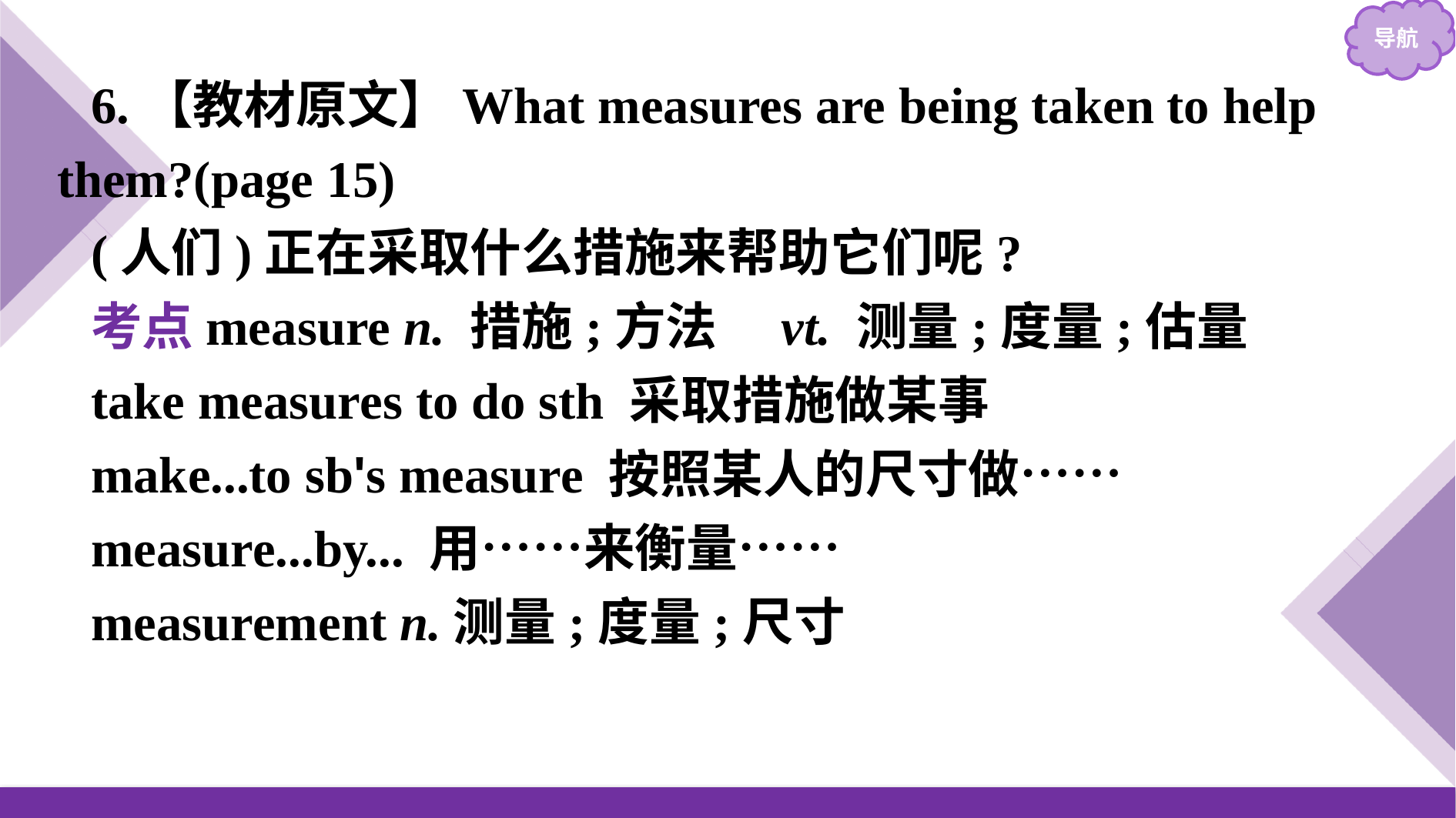

6.【教材原文】What measures are being taken to help them?(page 15)
(人们)正在采取什么措施来帮助它们呢?
考点measure n. 措施;方法　vt. 测量;度量;估量
take measures to do sth 采取措施做某事
make...to sb's measure 按照某人的尺寸做……
measure...by... 用……来衡量……
measurement n.测量;度量;尺寸